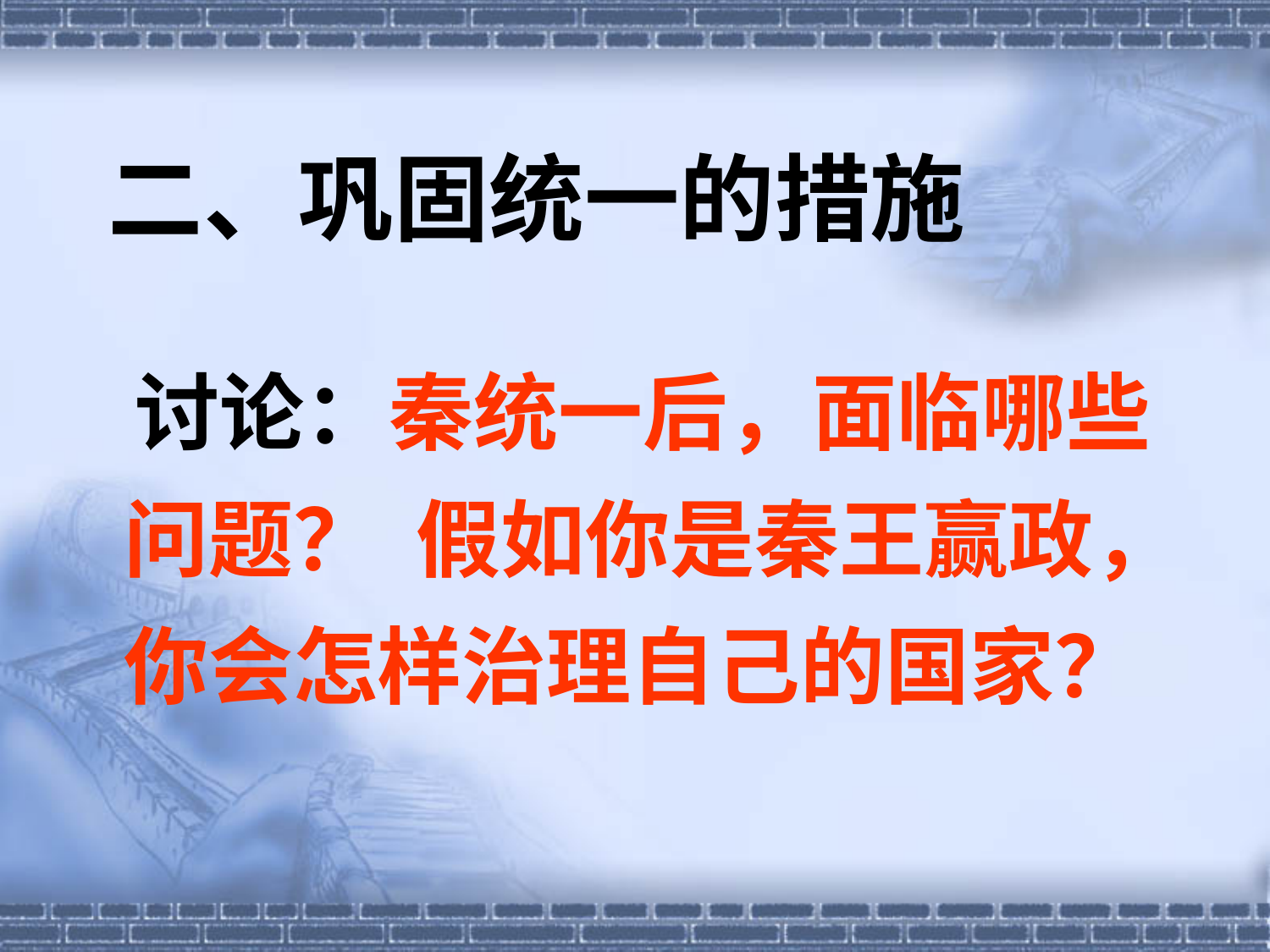

# 二、巩固统一的措施
  讨论：秦统一后，面临哪些问题？  假如你是秦王赢政，你会怎样治理自己的国家？